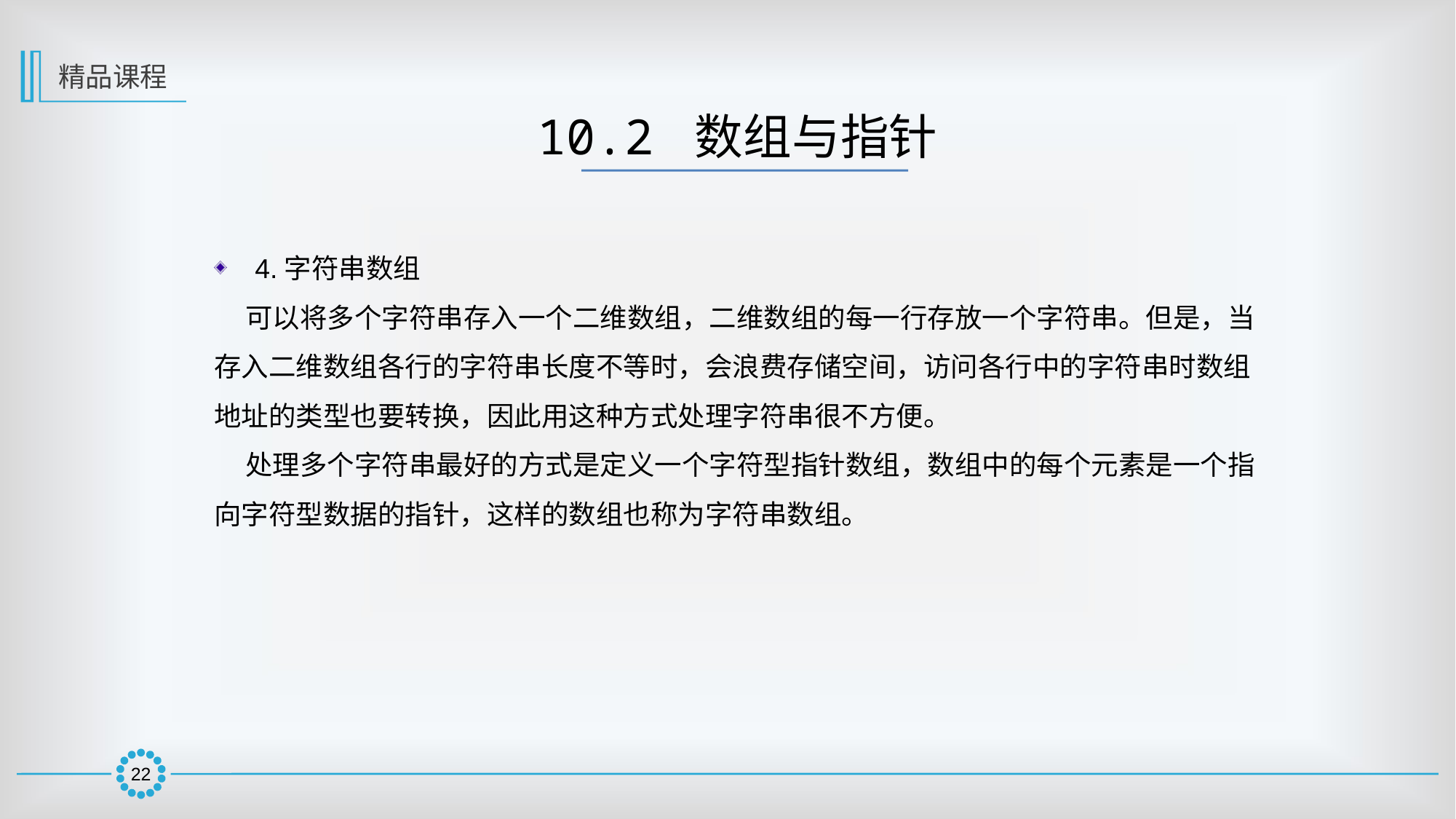

精品课程
10.2 数组与指针

4.字符串数组
    可以将多个字符串存入一个二维数组，二维数组的每一行存放一个字符串。但是，当存入二维数组各行的字符串长度不等时，会浪费存储空间，访问各行中的字符串时数组地址的类型也要转换，因此用这种方式处理字符串很不方便。
    处理多个字符串最好的方式是定义一个字符型指针数组，数组中的每个元素是一个指向字符型数据的指针，这样的数组也称为字符串数组。

22